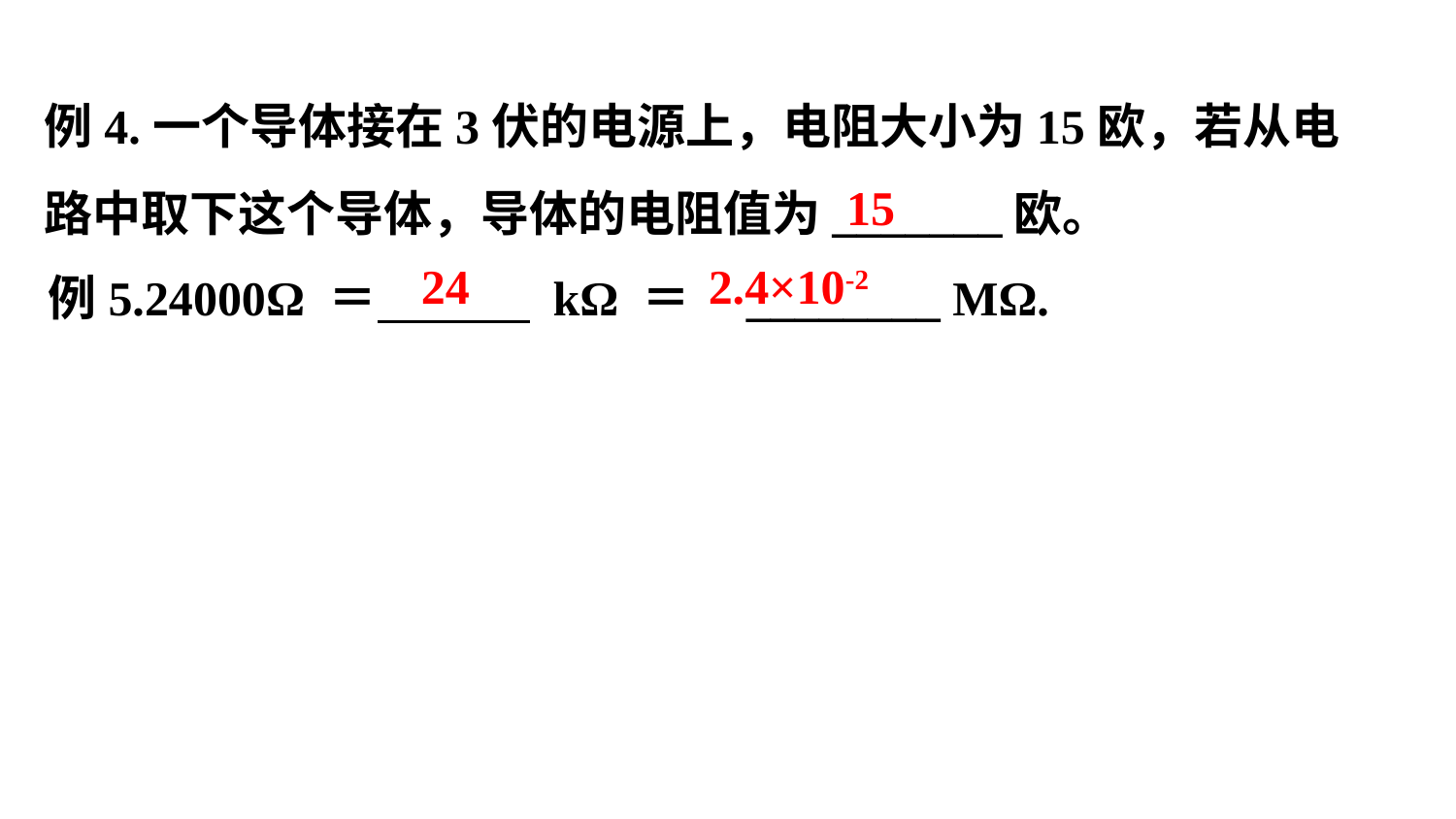

例4.一个导体接在3伏的电源上，电阻大小为15欧，若从电路中取下这个导体，导体的电阻值为_______欧。
15
例5.24000Ω ＝               kΩ ＝    ________ MΩ.
24
2.4×10-2